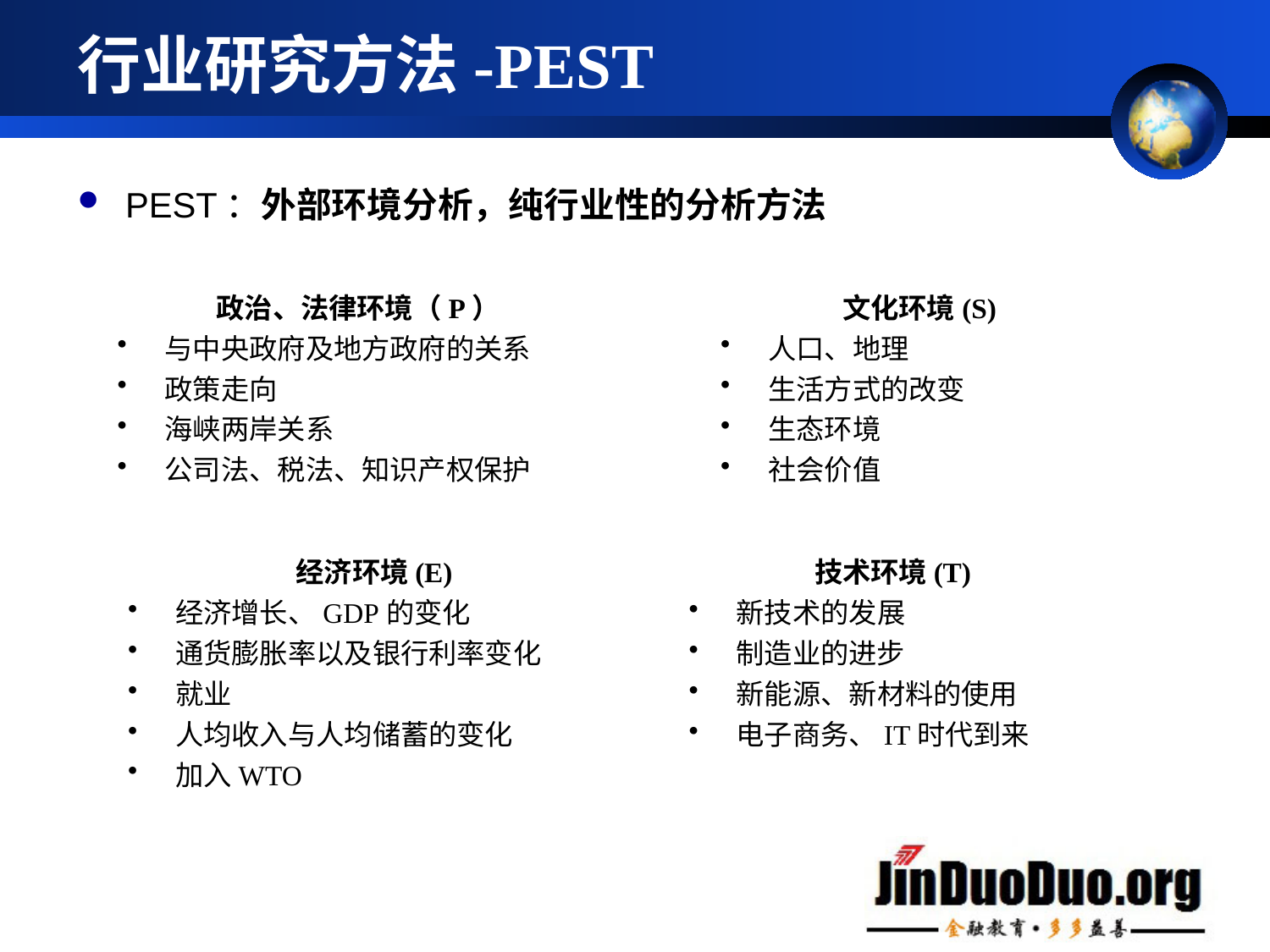

# 行业研究方法-PEST
PEST：外部环境分析，纯行业性的分析方法
政治、法律环境（P）
与中央政府及地方政府的关系
政策走向
海峡两岸关系
公司法、税法、知识产权保护
文化环境(S)
人口、地理
生活方式的改变
生态环境
社会价值
经济环境(E)
经济增长、GDP的变化
通货膨胀率以及银行利率变化
就业
人均收入与人均储蓄的变化
加入WTO
技术环境(T)
新技术的发展
制造业的进步
新能源、新材料的使用
电子商务、IT时代到来